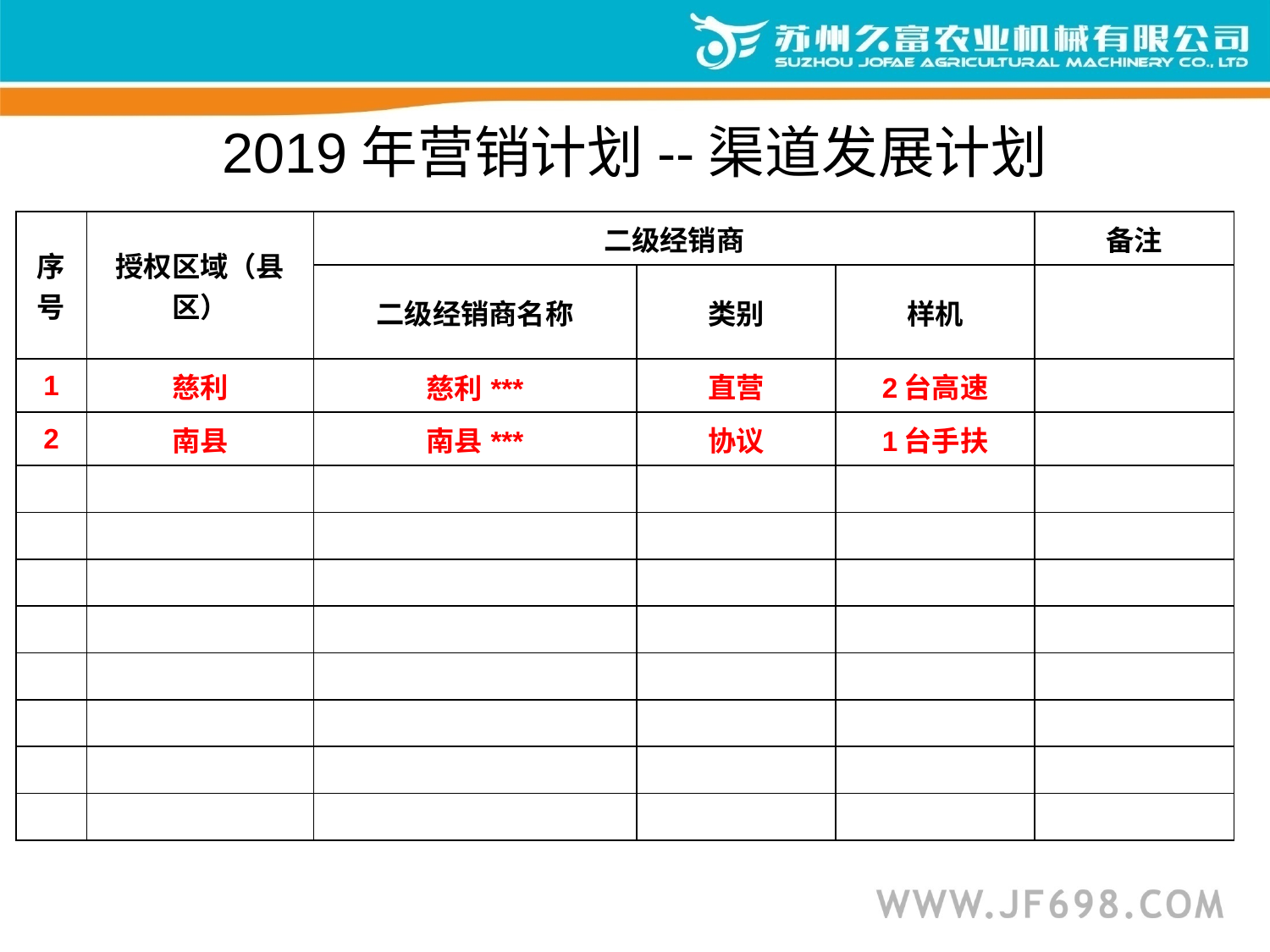

# 2019年营销计划--渠道发展计划
| 序号 | 授权区域（县区） | 二级经销商 |  |  | 备注 |
| --- | --- | --- | --- | --- | --- |
|  |  | 二级经销商名称 | 类别 | 样机 |  |
| 1 | 慈利 | 慈利\*\*\* | 直营 | 2台高速 |  |
| 2 | 南县 | 南县\*\*\* | 协议 | 1台手扶 |  |
|  |  |  |  |  |  |
|  |  |  |  |  |  |
|  |  |  |  |  |  |
|  |  |  |  |  |  |
|  |  |  |  |  |  |
|  |  |  |  |  |  |
|  |  |  |  |  |  |
|  |  |  |  |  |  |